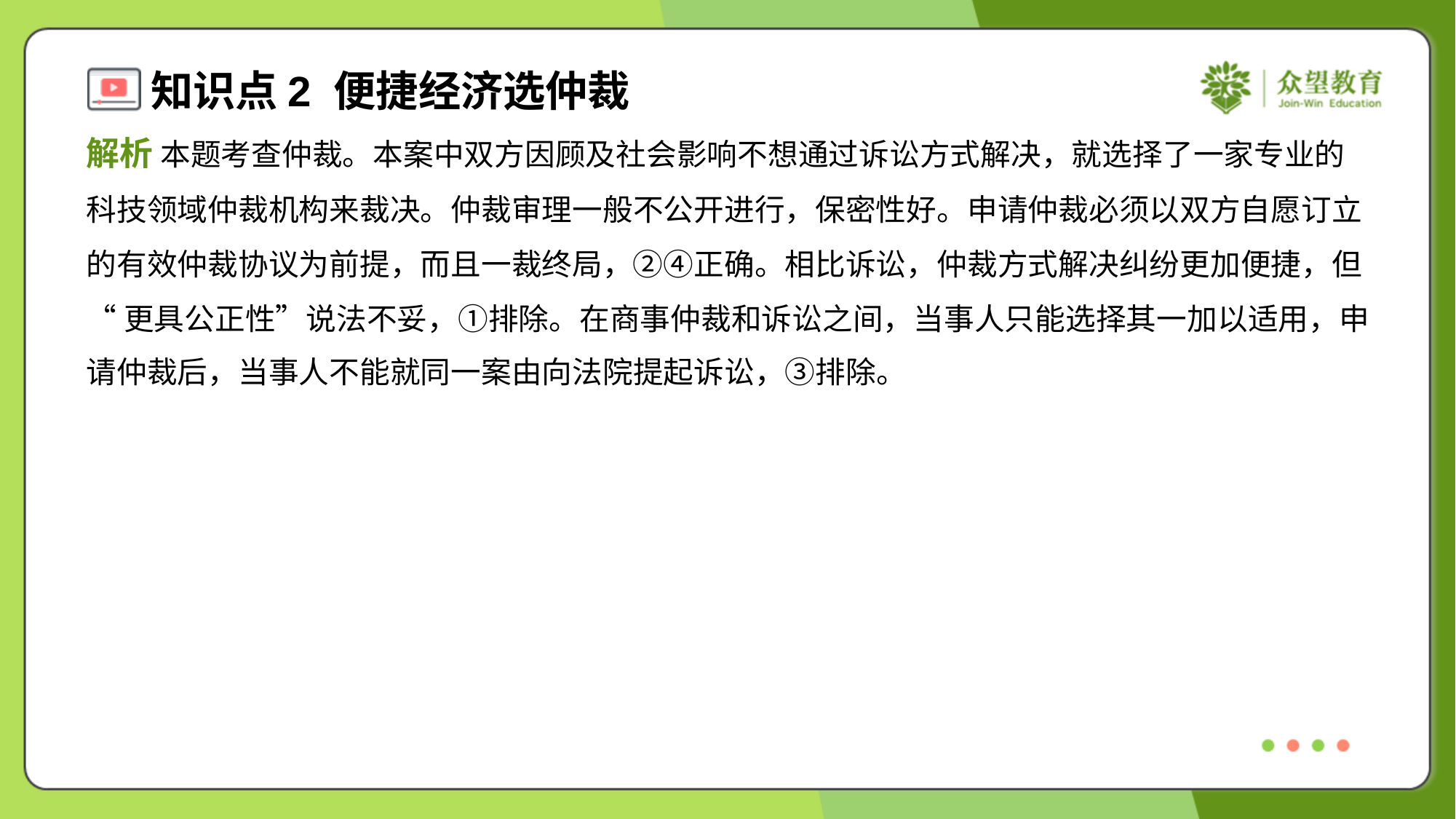

解析 本题考查仲裁。本案中双方因顾及社会影响不想通过诉讼方式解决，就选择了一家专业的
科技领域仲裁机构来裁决。仲裁审理一般不公开进行，保密性好。申请仲裁必须以双方自愿订立
的有效仲裁协议为前提，而且一裁终局，②④正确。相比诉讼，仲裁方式解决纠纷更加便捷，但
“更具公正性”说法不妥，①排除。在商事仲裁和诉讼之间，当事人只能选择其一加以适用，申
请仲裁后，当事人不能就同一案由向法院提起诉讼，③排除。